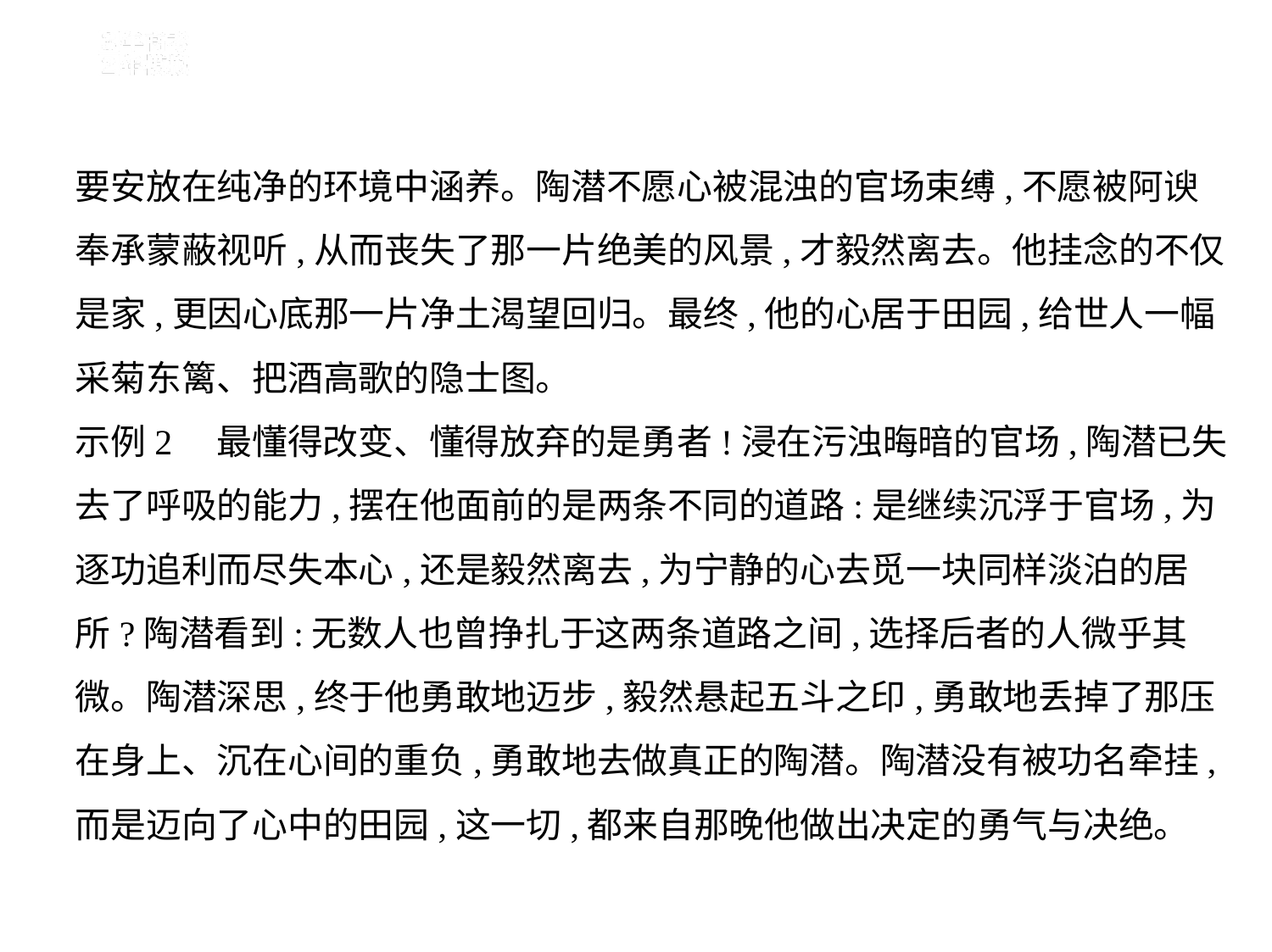

要安放在纯净的环境中涵养。陶潜不愿心被混浊的官场束缚,不愿被阿谀
奉承蒙蔽视听,从而丧失了那一片绝美的风景,才毅然离去。他挂念的不仅
是家,更因心底那一片净土渴望回归。最终,他的心居于田园,给世人一幅
采菊东篱、把酒高歌的隐士图。
示例2    最懂得改变、懂得放弃的是勇者!浸在污浊晦暗的官场,陶潜已失
去了呼吸的能力,摆在他面前的是两条不同的道路:是继续沉浮于官场,为
逐功追利而尽失本心,还是毅然离去,为宁静的心去觅一块同样淡泊的居
所?陶潜看到:无数人也曾挣扎于这两条道路之间,选择后者的人微乎其
微。陶潜深思,终于他勇敢地迈步,毅然悬起五斗之印,勇敢地丢掉了那压
在身上、沉在心间的重负,勇敢地去做真正的陶潜。陶潜没有被功名牵挂,
而是迈向了心中的田园,这一切,都来自那晚他做出决定的勇气与决绝。